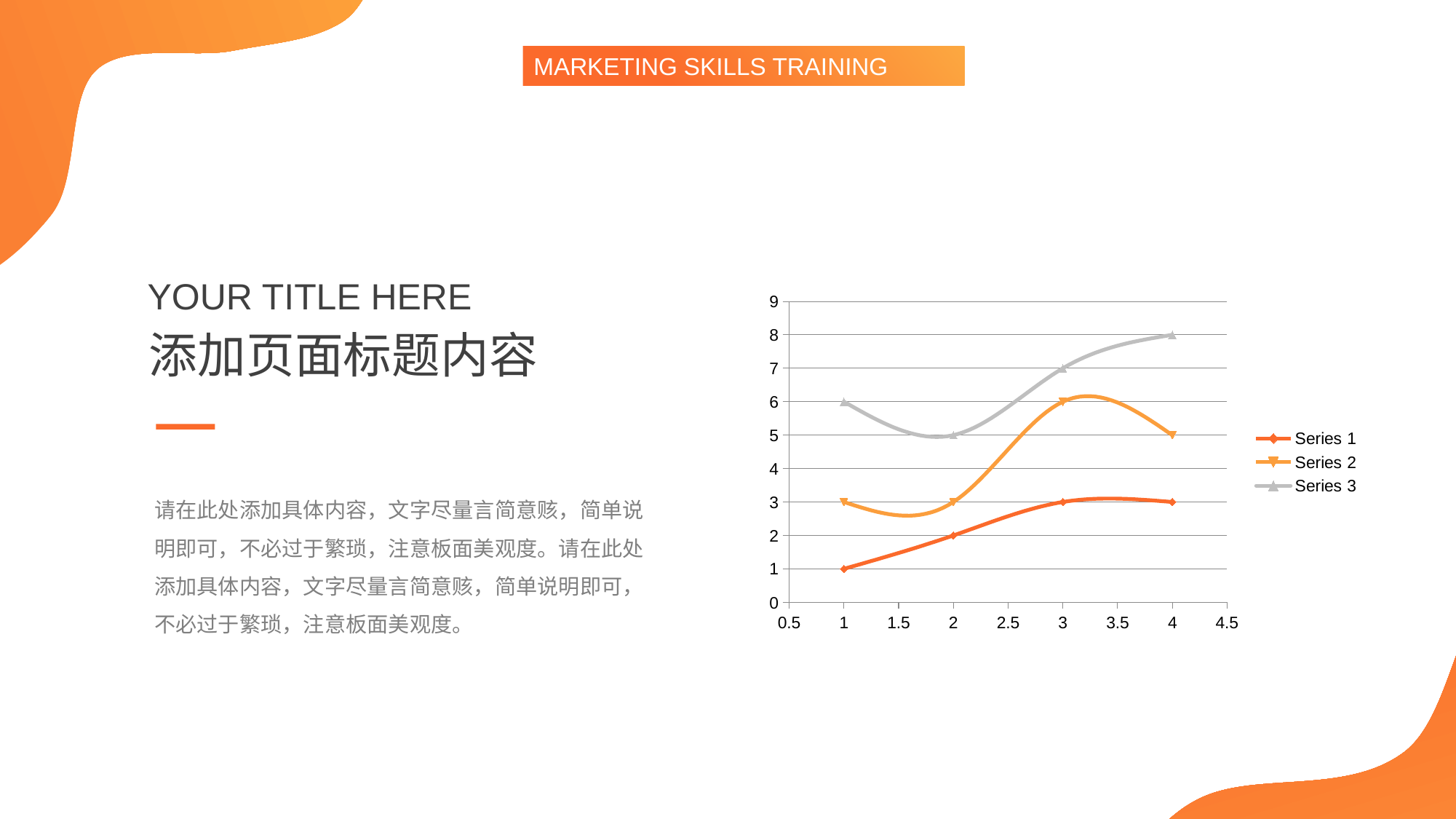

MARKETING SKILLS TRAINING

YOUR TITLE HERE

### Chart

| Category | Series 1 | Series 2 | Series 3 |
|---|---|---|---|
添加页面标题内容

请在此处添加具体内容，文字尽量言简意赅，简单说明即可，不必过于繁琐，注意板面美观度。请在此处添加具体内容，文字尽量言简意赅，简单说明即可，不必过于繁琐，注意板面美观度。